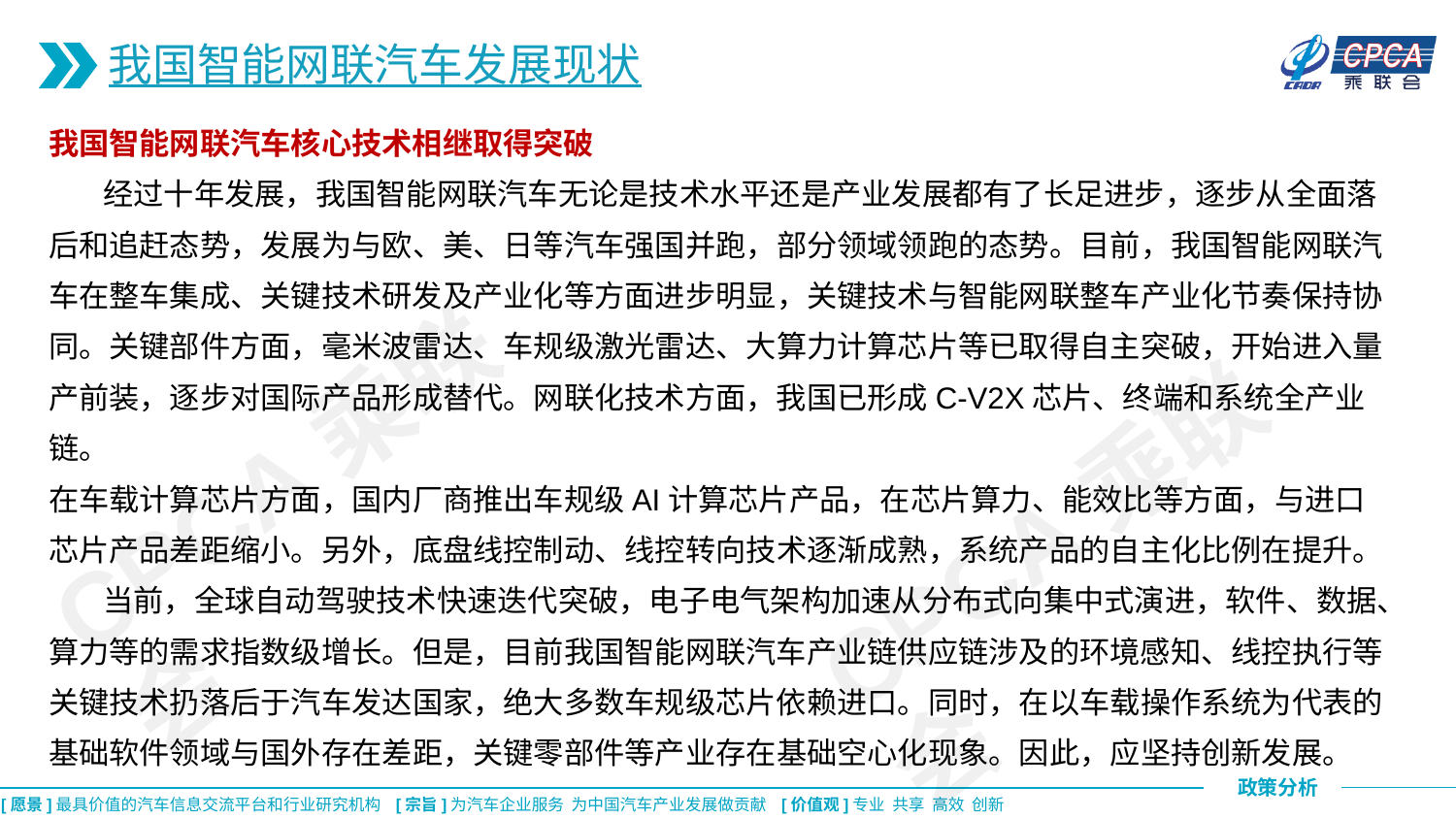

我国智能网联汽车发展现状
我国智能网联汽车核心技术相继取得突破
       经过十年发展，我国智能网联汽车无论是技术水平还是产业发展都有了长足进步，逐步从全面落后和追赶态势，发展为与欧、美、日等汽车强国并跑，部分领域领跑的态势。目前，我国智能网联汽车在整车集成、关键技术研发及产业化等方面进步明显，关键技术与智能网联整车产业化节奏保持协同。关键部件方面，毫米波雷达、车规级激光雷达、大算力计算芯片等已取得自主突破，开始进入量产前装，逐步对国际产品形成替代。网联化技术方面，我国已形成C-V2X芯片、终端和系统全产业链。
在车载计算芯片方面，国内厂商推出车规级AI计算芯片产品，在芯片算力、能效比等方面，与进口芯片产品差距缩小。另外，底盘线控制动、线控转向技术逐渐成熟，系统产品的自主化比例在提升。
       当前，全球自动驾驶技术快速迭代突破，电子电气架构加速从分布式向集中式演进，软件、数据、算力等的需求指数级增长。但是，目前我国智能网联汽车产业链供应链涉及的环境感知、线控执行等关键技术扔落后于汽车发达国家，绝大多数车规级芯片依赖进口。同时，在以车载操作系统为代表的基础软件领域与国外存在差距，关键零部件等产业存在基础空心化现象。因此，应坚持创新发展。
CPCA乘联会
CPCA乘联会